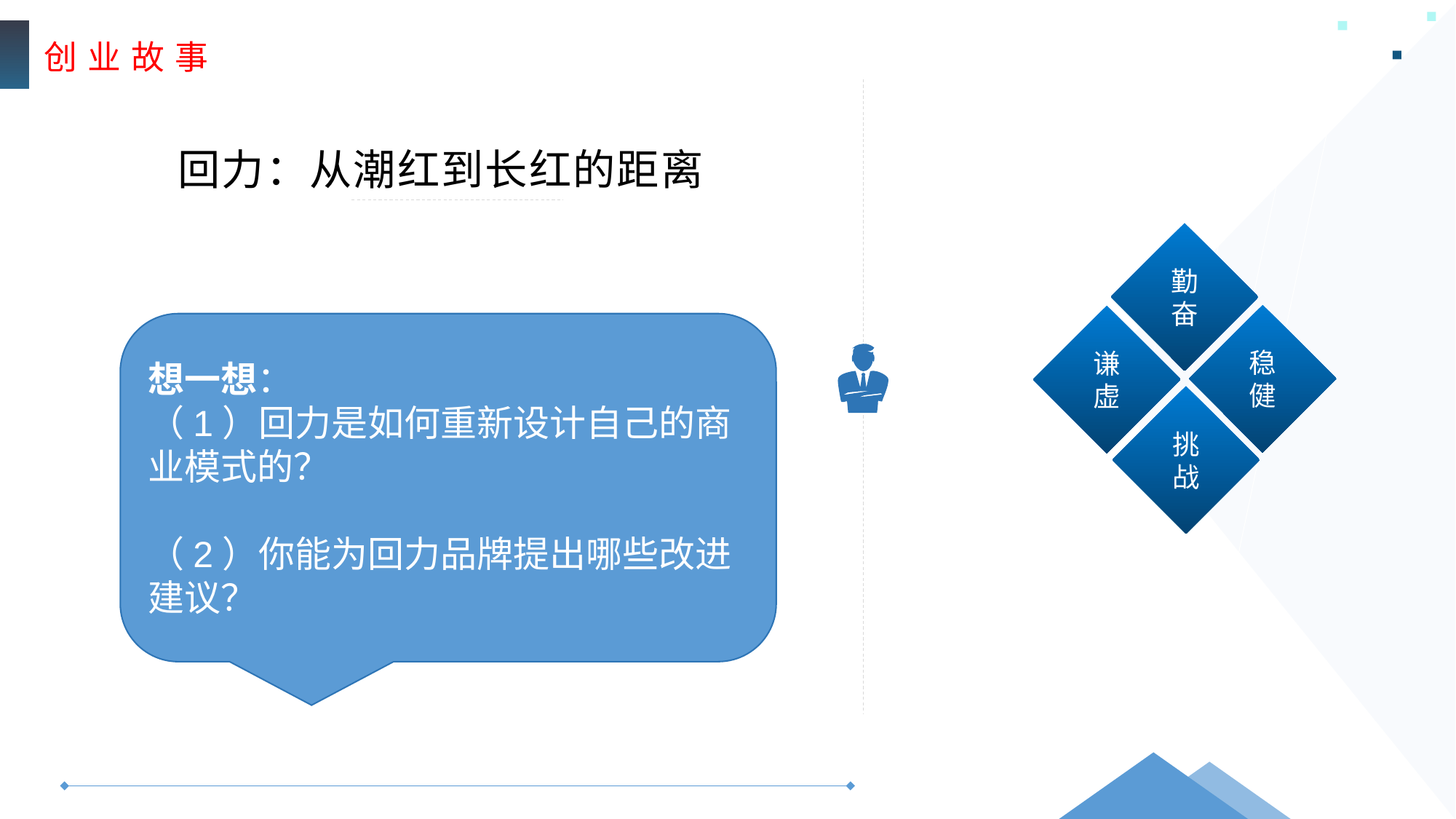

创 业 故 事

回力：从潮红到长红的距离
勤奋
稳健
谦虚
挑战
想一想：
（1）回力是如何重新设计自己的商业模式的？

（2）你能为回力品牌提出哪些改进建议？